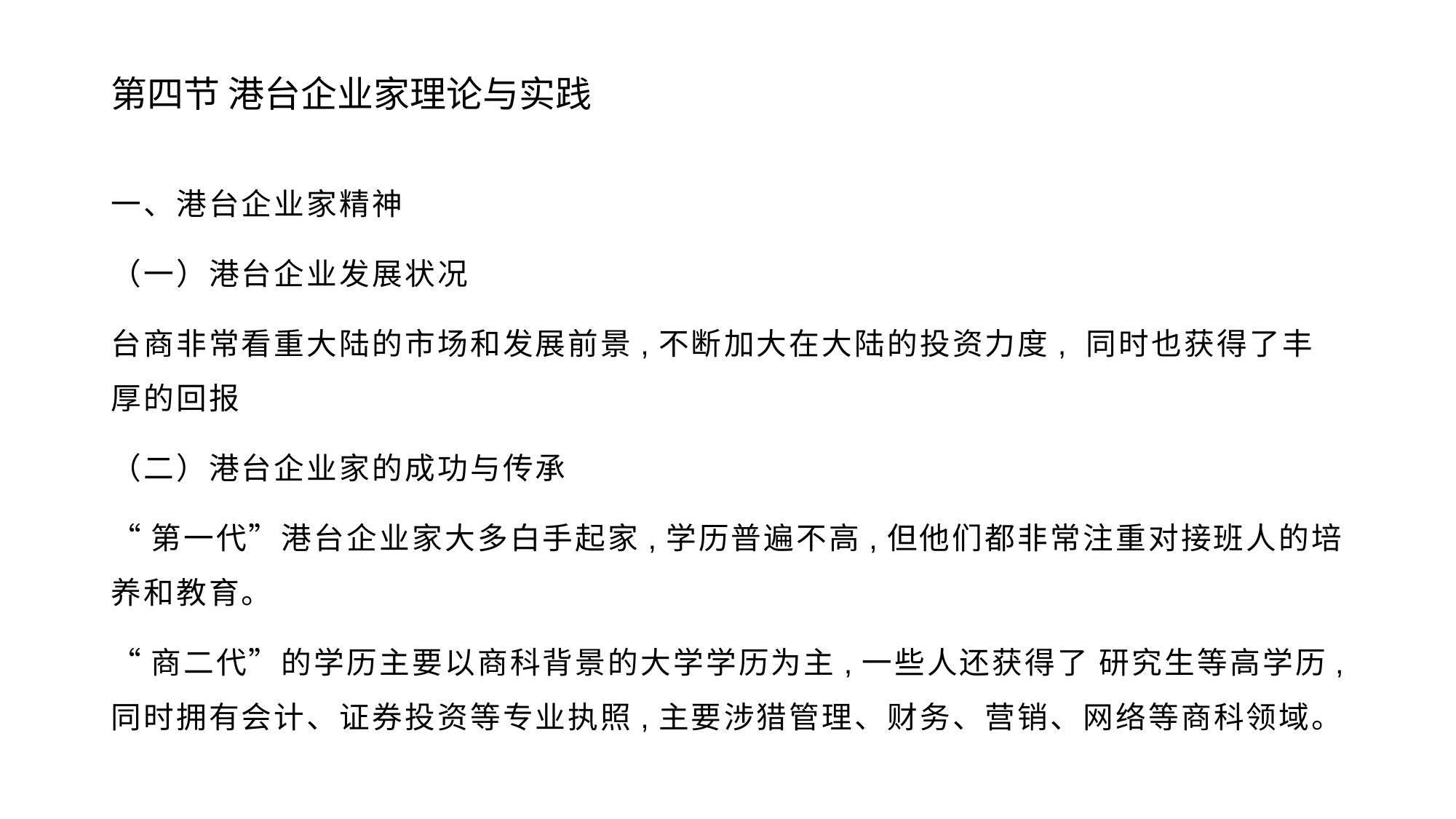

# 第四节 港台企业家理论与实践
一、港台企业家精神
（一）港台企业发展状况
台商非常看重大陆的市场和发展前景,不断加大在大陆的投资力度, 同时也获得了丰厚的回报
（二）港台企业家的成功与传承
“第一代”港台企业家大多白手起家,学历普遍不高,但他们都非常注重对接班人的培养和教育。
“商二代”的学历主要以商科背景的大学学历为主,一些人还获得了 研究生等高学历,同时拥有会计、证券投资等专业执照,主要涉猎管理、财务、营销、网络等商科领域。